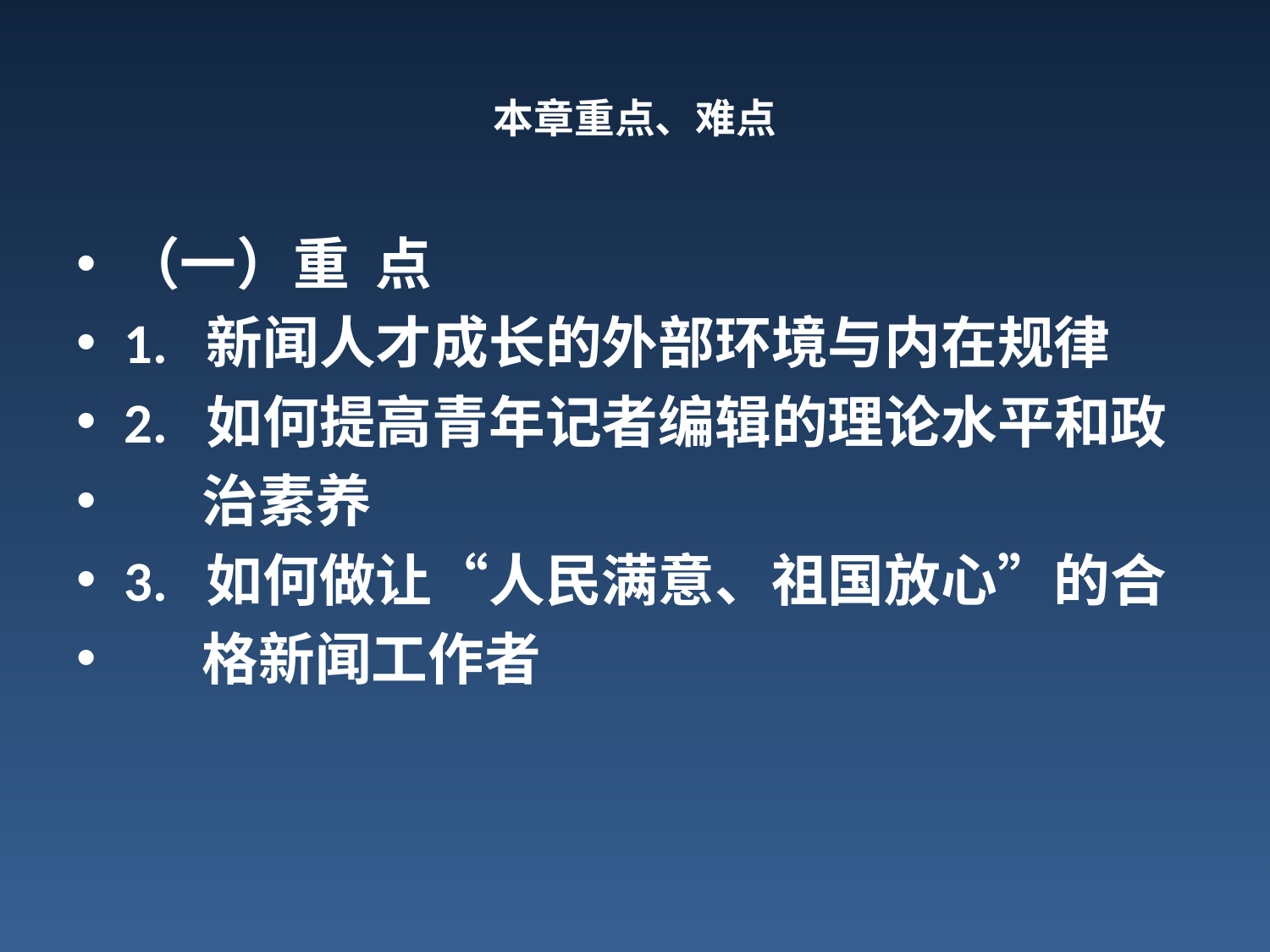

# 本章重点、难点
（一）重  点
1.  新闻人才成长的外部环境与内在规律
2.  如何提高青年记者编辑的理论水平和政
     治素养
3.  如何做让“人民满意、祖国放心”的合
     格新闻工作者